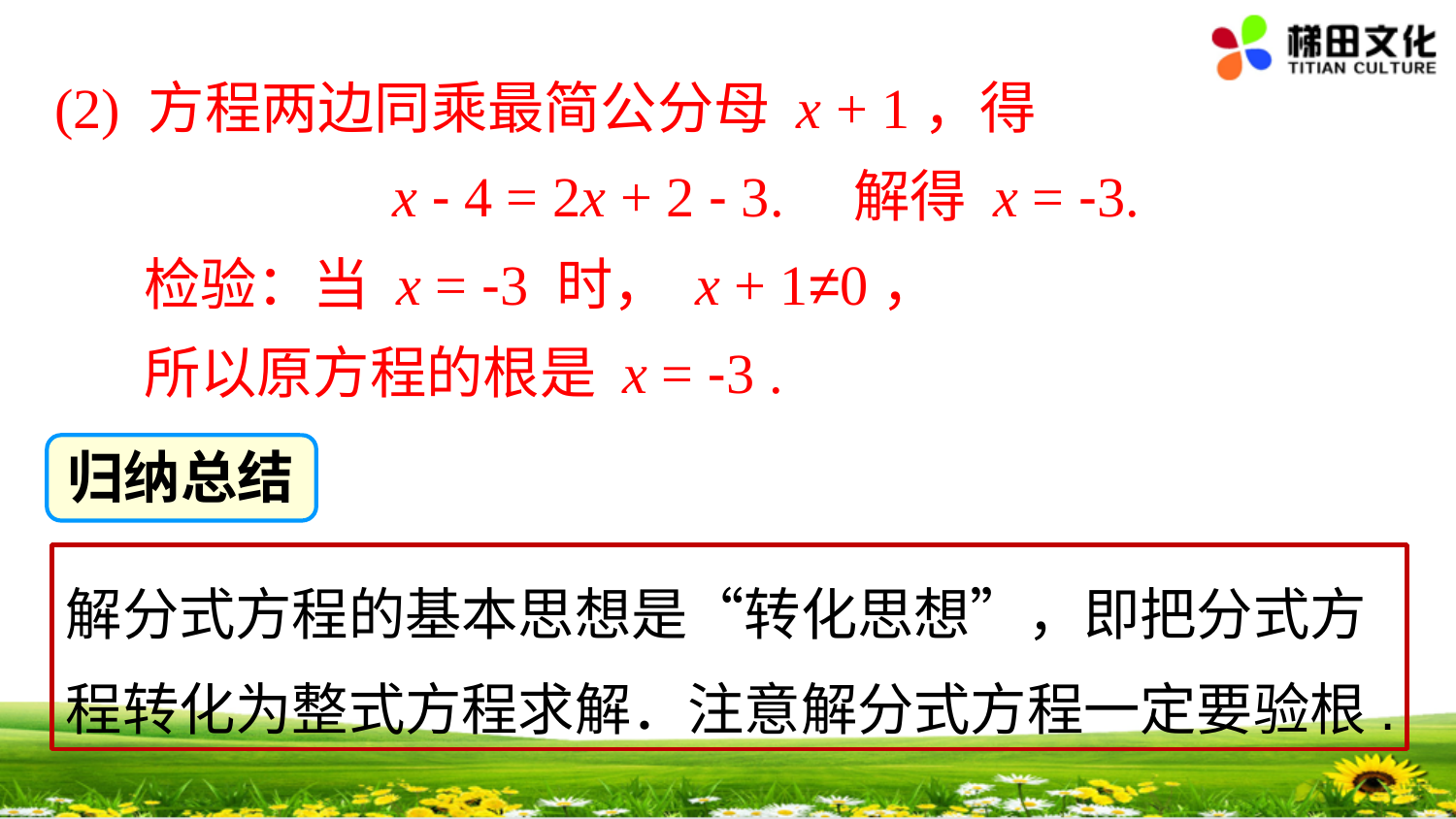

(2) 方程两边同乘最简公分母 x + 1，得
                        x - 4 = 2x + 2 - 3.    解得 x = -3.
      检验：当 x = -3 时， x + 1≠0，
      所以原方程的根是 x = -3 .

归纳总结
解分式方程的基本思想是“转化思想”，即把分式方程转化为整式方程求解．注意解分式方程一定要验根.